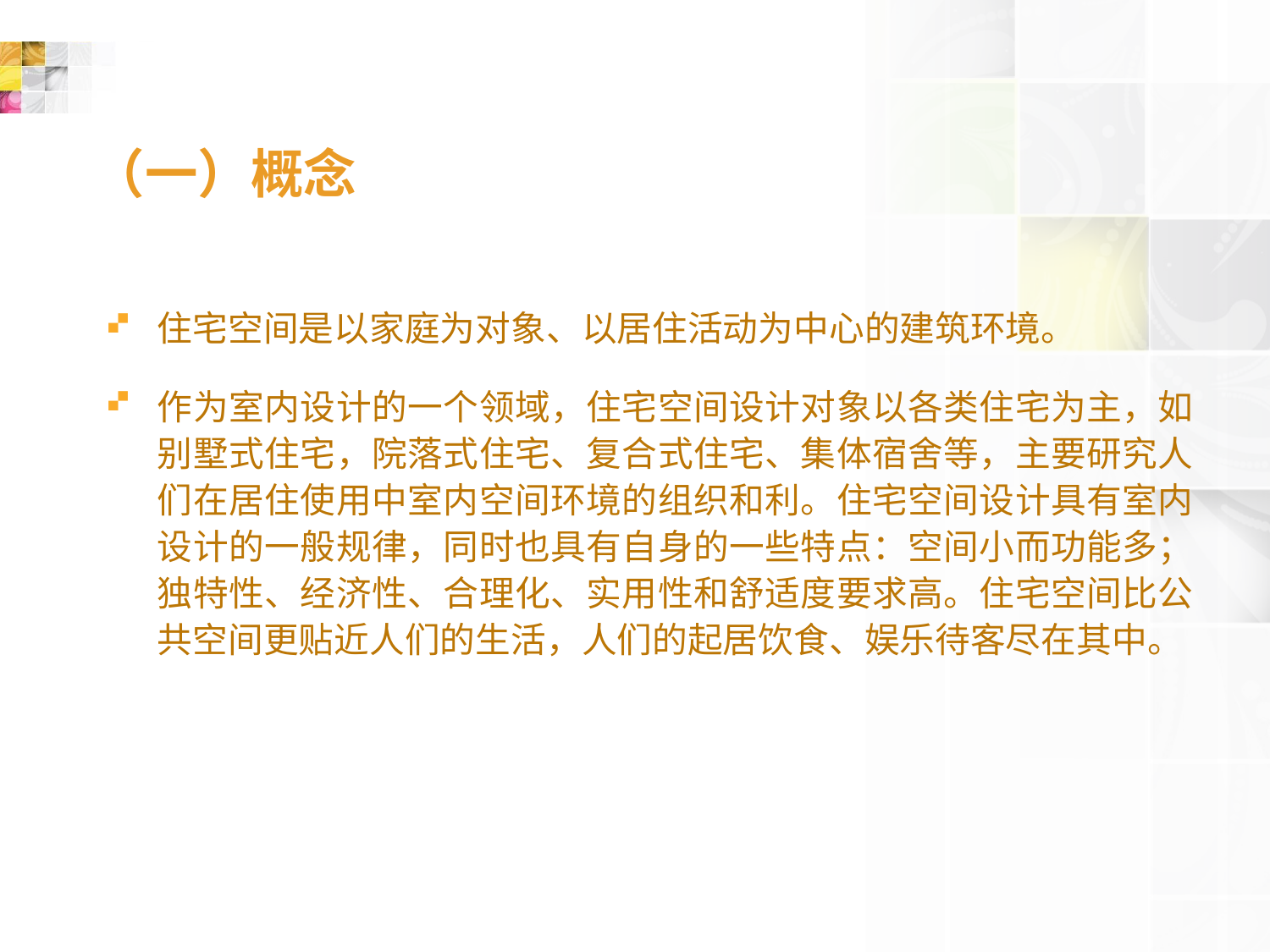

# （一）概念
住宅空间是以家庭为对象、以居住活动为中心的建筑环境。
作为室内设计的一个领域，住宅空间设计对象以各类住宅为主，如别墅式住宅，院落式住宅、复合式住宅、集体宿舍等，主要研究人们在居住使用中室内空间环境的组织和利。住宅空间设计具有室内设计的一般规律，同时也具有自身的一些特点：空间小而功能多；独特性、经济性、合理化、实用性和舒适度要求高。住宅空间比公共空间更贴近人们的生活，人们的起居饮食、娱乐待客尽在其中。